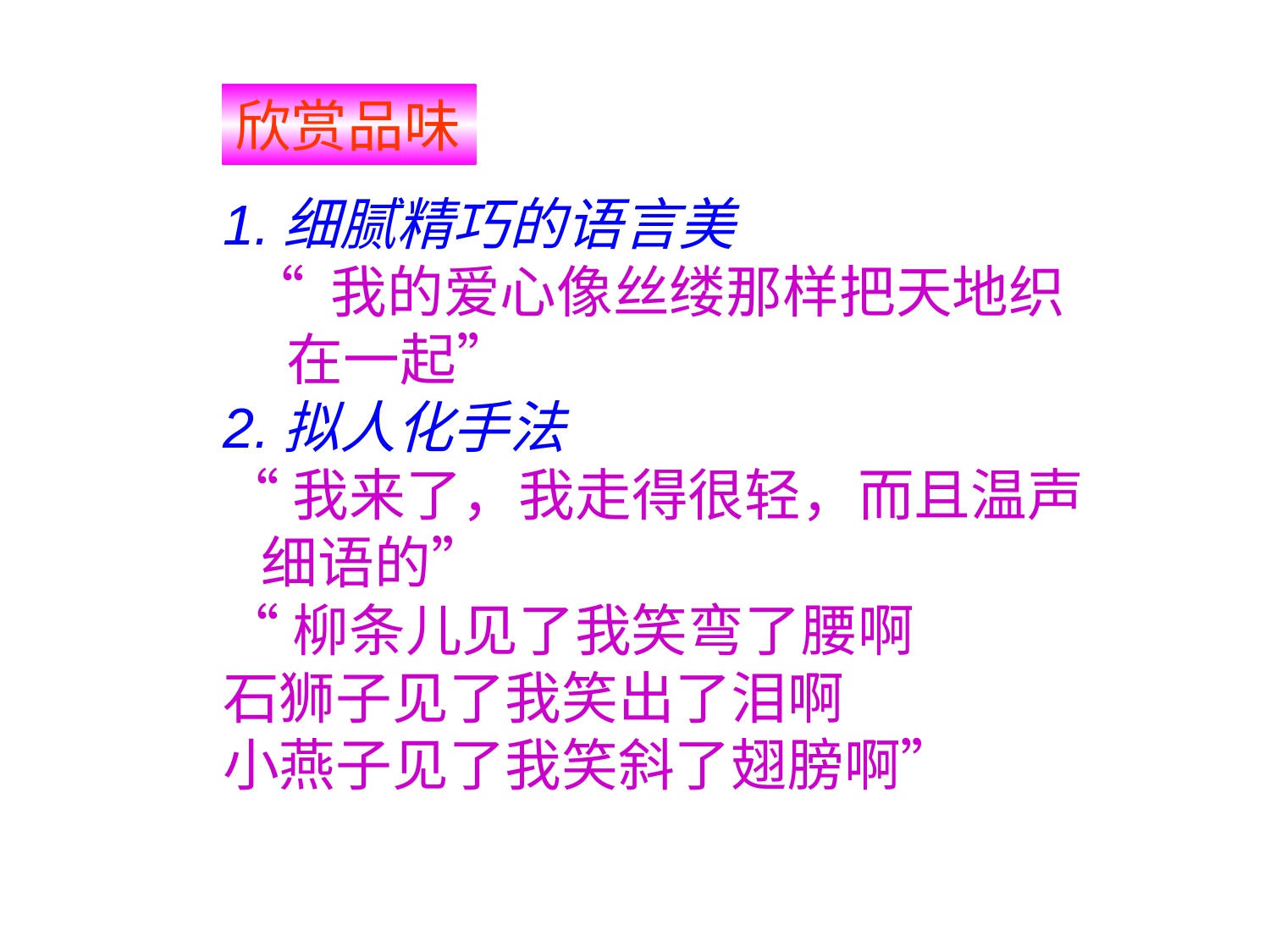

欣赏品味
1.细腻精巧的语言美
  “ 我的爱心像丝缕那样把天地织
    在一起”
2.拟人化手法
“我来了，我走得很轻，而且温声
  细语的”
“柳条儿见了我笑弯了腰啊
石狮子见了我笑出了泪啊
小燕子见了我笑斜了翅膀啊”